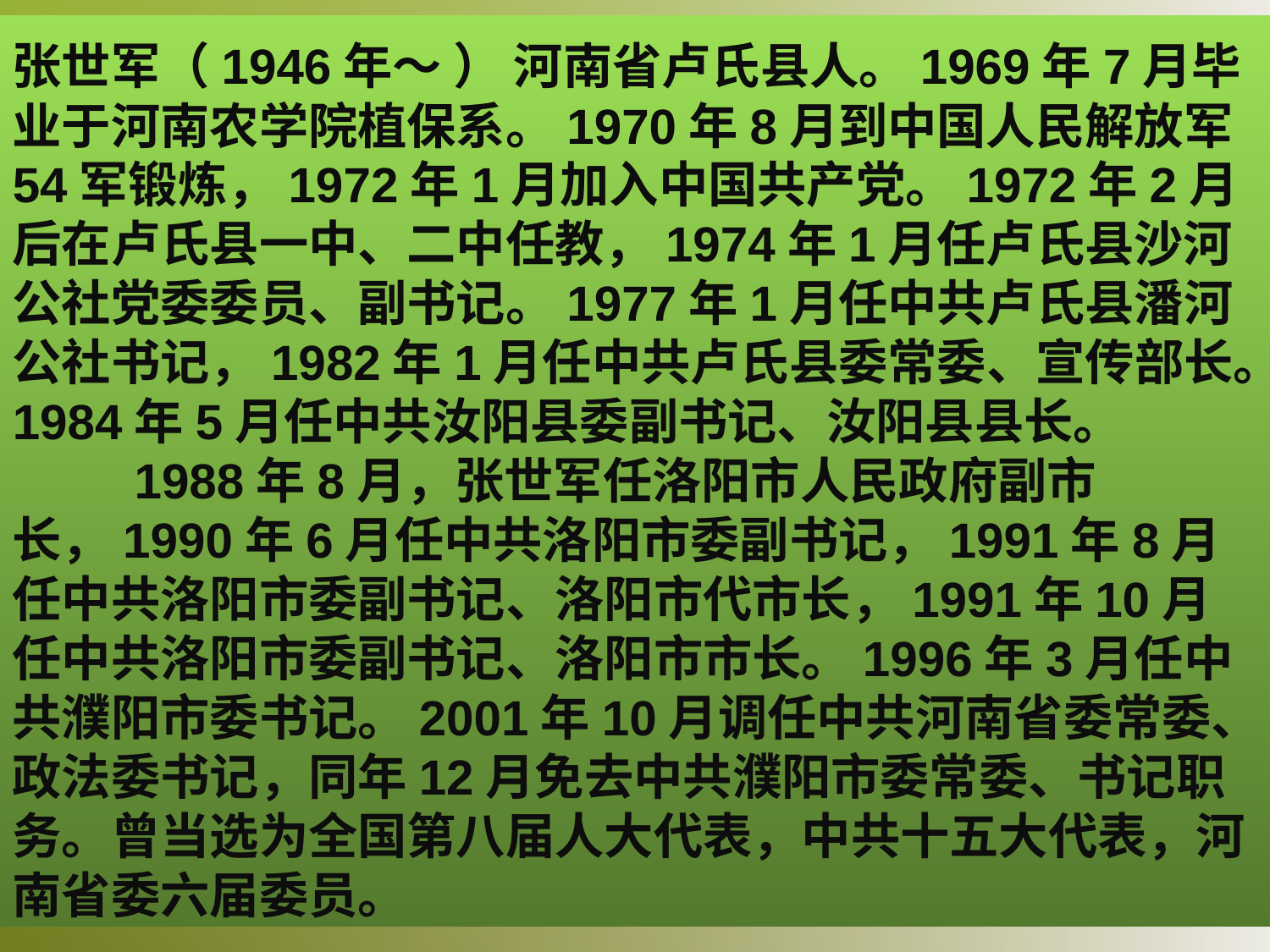

张世军（1946年～ ） 河南省卢氏县人。1969年7月毕业于河南农学院植保系。1970年8月到中国人民解放军54军锻炼，1972年1月加入中国共产党。1972年2月后在卢氏县一中、二中任教，1974年1月任卢氏县沙河公社党委委员、副书记。1977年1月任中共卢氏县潘河公社书记，1982年1月任中共卢氏县委常委、宣传部长。1984年5月任中共汝阳县委副书记、汝阳县县长。
　　 1988年8月，张世军任洛阳市人民政府副市长，1990年6月任中共洛阳市委副书记，1991年8月任中共洛阳市委副书记、洛阳市代市长，1991年10月任中共洛阳市委副书记、洛阳市市长。1996年3月任中共濮阳市委书记。2001年10月调任中共河南省委常委、政法委书记，同年12月免去中共濮阳市委常委、书记职务。曾当选为全国第八届人大代表，中共十五大代表，河南省委六届委员。